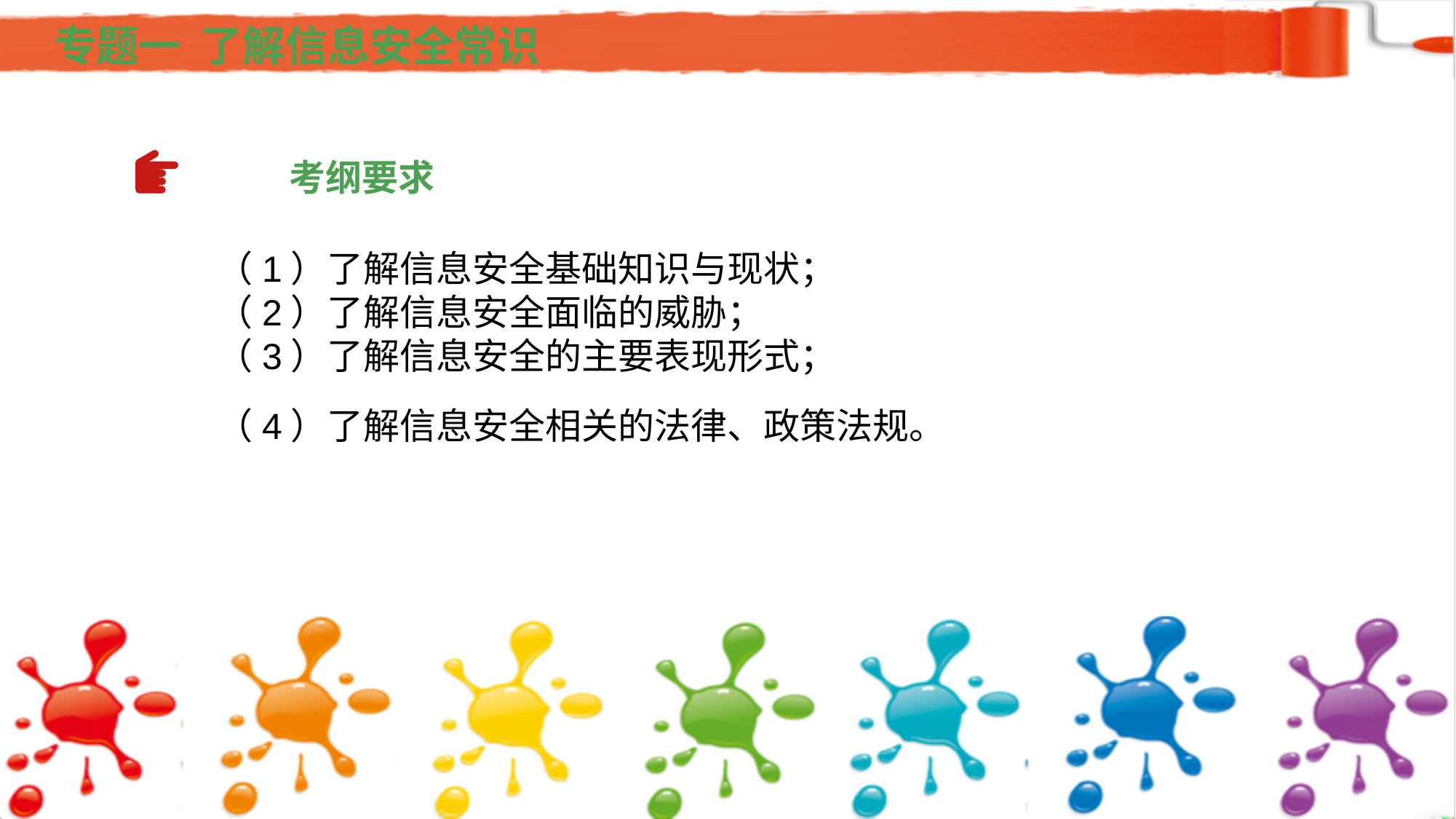

专题一  了解信息安全常识

考纲要求
（1）了解信息安全基础知识与现状；（2）了解信息安全面临的威胁；（3）了解信息安全的主要表现形式；（4）了解信息安全相关的法律、政策法规。